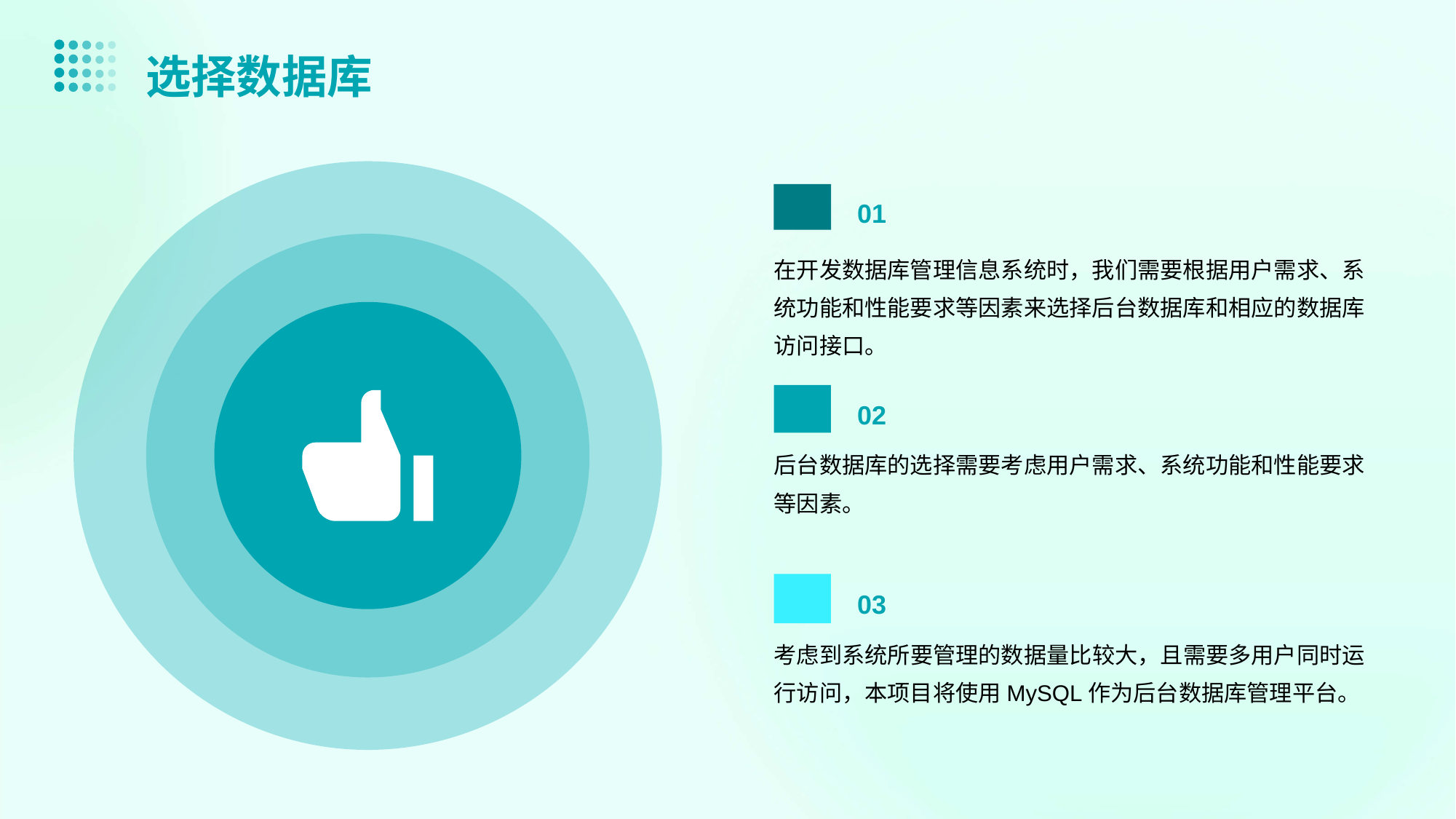

选择数据库

01

在开发数据库管理信息系统时，我们需要根据用户需求、系统功能和性能要求等因素来选择后台数据库和相应的数据库访问接口。

02

后台数据库的选择需要考虑用户需求、系统功能和性能要求等因素。
03

考虑到系统所要管理的数据量比较大，且需要多用户同时运行访问，本项目将使用MySQL作为后台数据库管理平台。